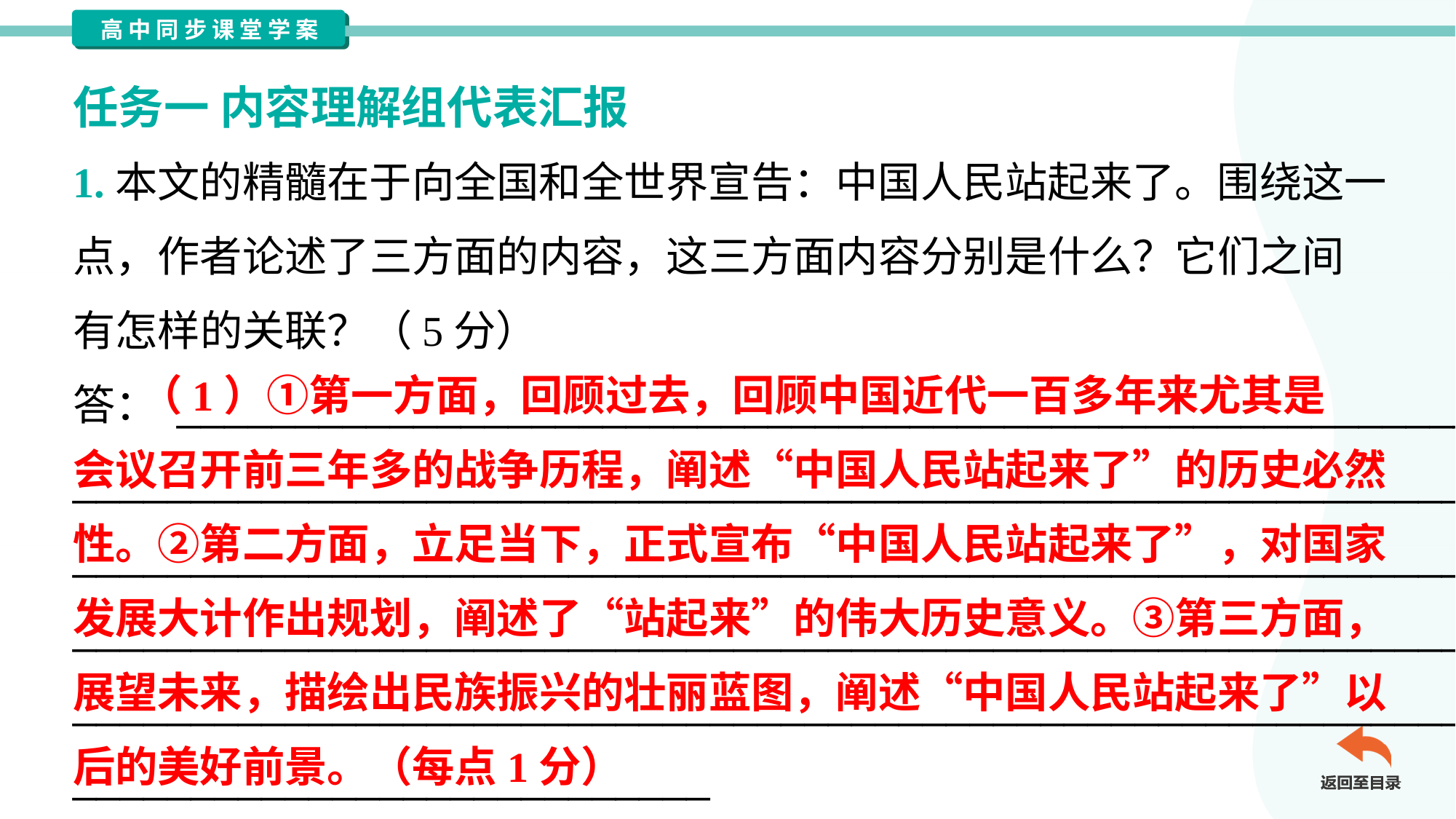

任务一 内容理解组代表汇报
1.本文的精髓在于向全国和全世界宣告：中国人民站起来了。围绕这一
点，作者论述了三方面的内容，这三方面内容分别是什么？它们之间
有怎样的关联？（5分）
答： ________________________________________________________
_____________________________________________________________
_____________________________________________________________
_____________________________________________________________
_____________________________________________________________
___________________________
      （1）①第一方面，回顾过去，回顾中国近代一百多年来尤其是
会议召开前三年多的战争历程，阐述“中国人民站起来了”的历史必然
性。②第二方面，立足当下，正式宣布“中国人民站起来了”，对国家
发展大计作出规划，阐述了“站起来”的伟大历史意义。③第三方面，
展望未来，描绘出民族振兴的壮丽蓝图，阐述“中国人民站起来了”以
后的美好前景。（每点1分）